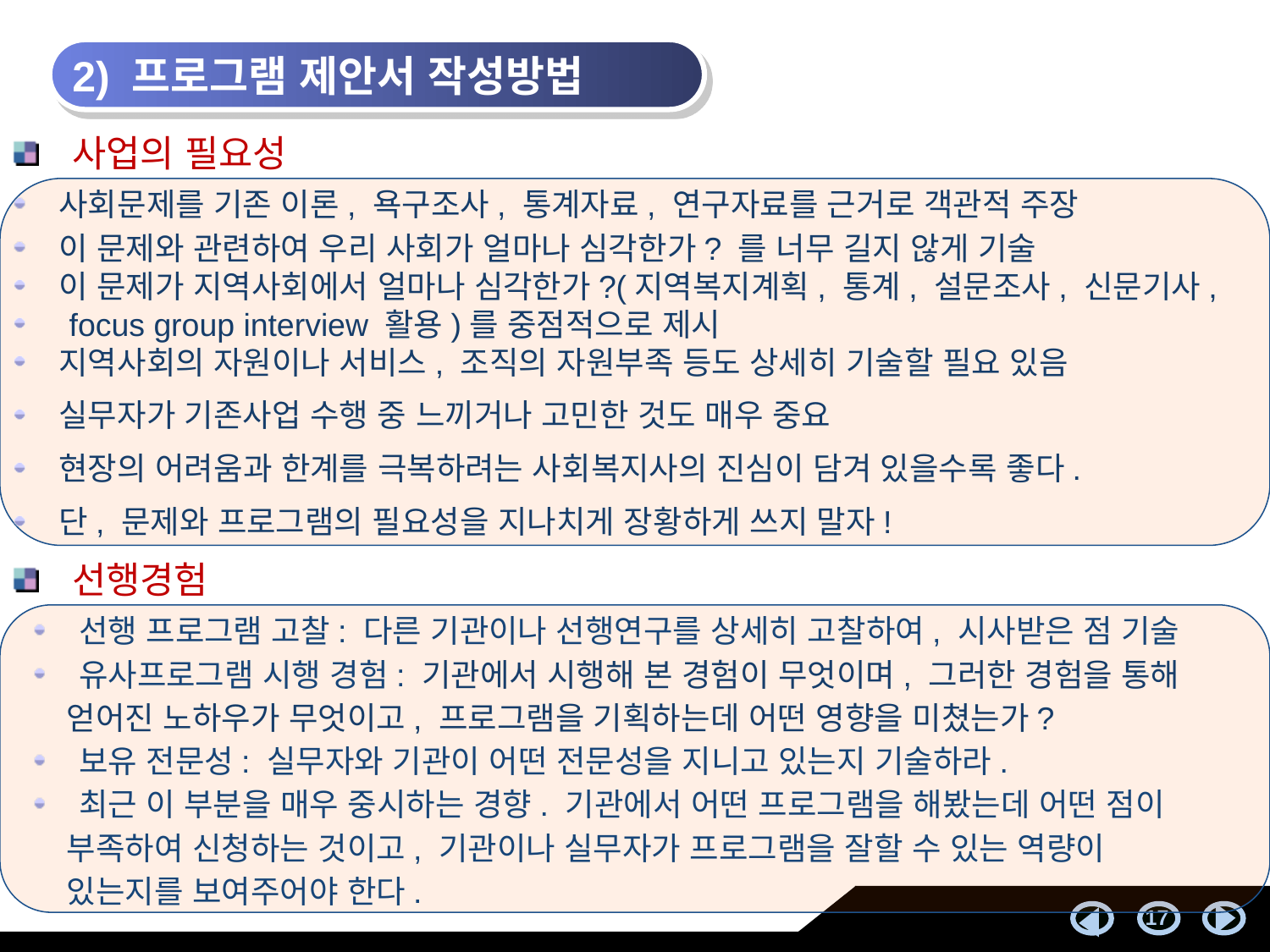

2) 프로그램 제안서 작성방법
  사업의 필요성

 사회문제를 기존 이론, 욕구조사, 통계자료, 연구자료를 근거로 객관적 주장
 이 문제와 관련하여 우리 사회가 얼마나 심각한가? 를 너무 길지 않게 기술
 이 문제가 지역사회에서 얼마나 심각한가?(지역복지계획, 통계, 설문조사, 신문기사,
   focus group interview 활용)를 중점적으로 제시
 지역사회의 자원이나 서비스, 조직의 자원부족 등도 상세히 기술할 필요 있음
 실무자가 기존사업 수행 중 느끼거나 고민한 것도 매우 중요
 현장의 어려움과 한계를 극복하려는 사회복지사의 진심이 담겨 있을수록 좋다.
 단, 문제와 프로그램의 필요성을 지나치게 장황하게 쓰지 말자!
  선행경험

 선행 프로그램 고찰: 다른 기관이나 선행연구를 상세히 고찰하여, 시사받은 점 기술
 유사프로그램 시행 경험: 기관에서 시행해 본 경험이 무엇이며, 그러한 경험을 통해
   얻어진 노하우가 무엇이고, 프로그램을 기획하는데 어떤 영향을 미쳤는가?
 보유 전문성: 실무자와 기관이 어떤 전문성을 지니고 있는지 기술하라.
 최근 이 부분을 매우 중시하는 경향. 기관에서 어떤 프로그램을 해봤는데 어떤 점이
   부족하여 신청하는 것이고, 기관이나 실무자가 프로그램을 잘할 수 있는 역량이
   있는지를 보여주어야 한다.